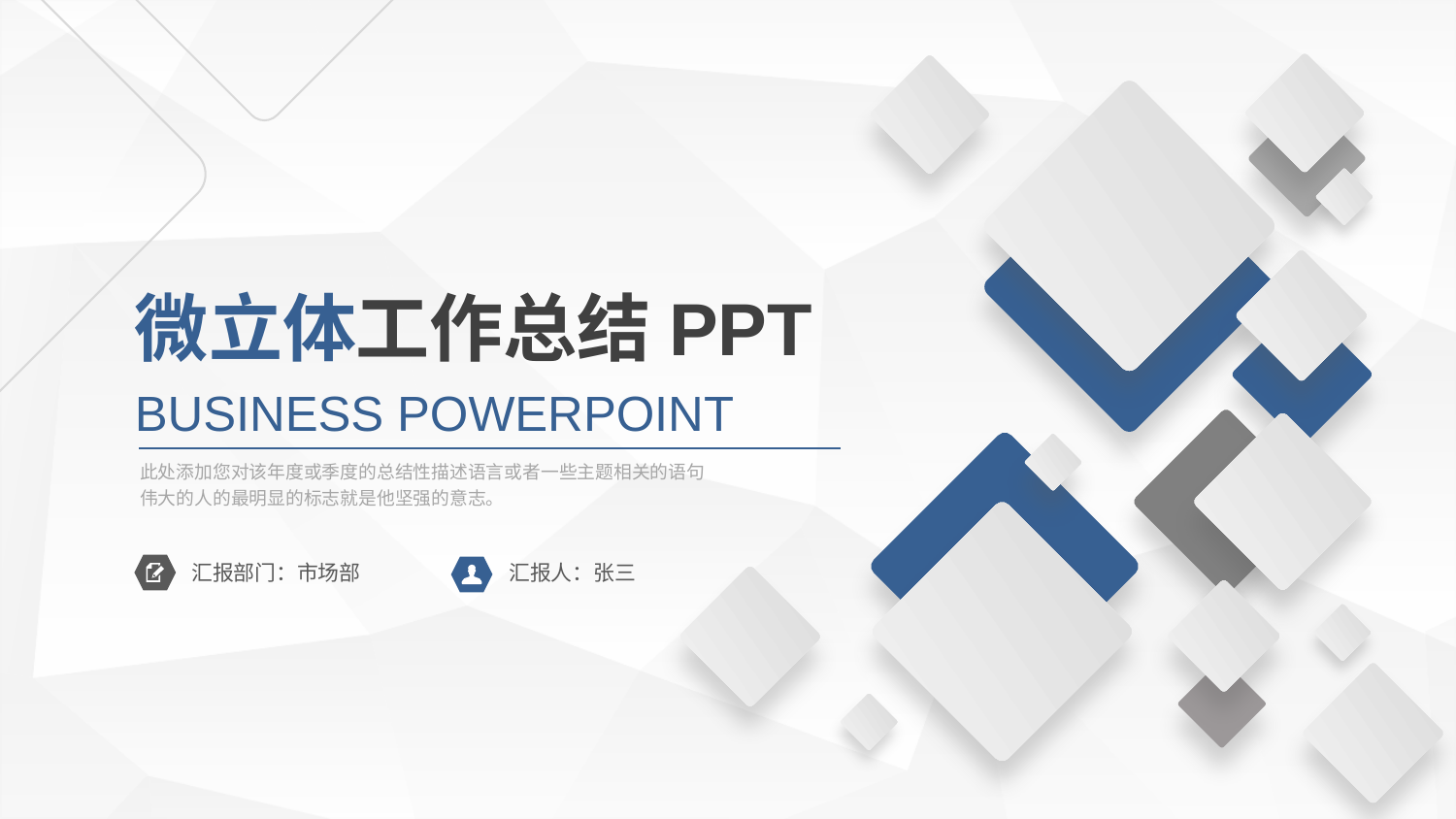

微立体工作总结PPT

BUSINESS POWERPOINT

此处添加您对该年度或季度的总结性描述语言或者一些主题相关的语句
伟大的人的最明显的标志就是他坚强的意志。

汇报部门：市场部
汇报人：张三